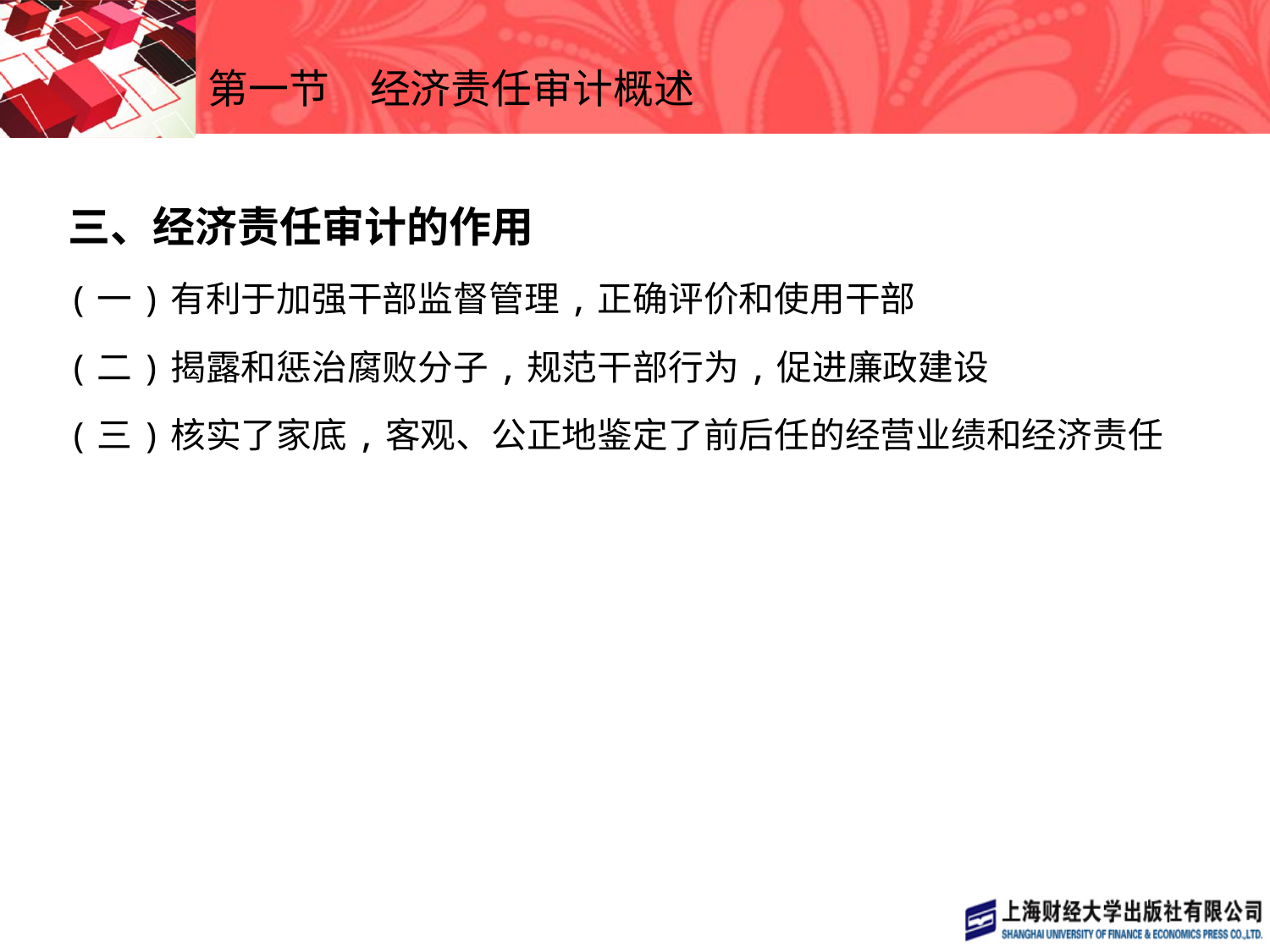

# 第一节　经济责任审计概述
三、经济责任审计的作用
(一)有利于加强干部监督管理,正确评价和使用干部
(二)揭露和惩治腐败分子,规范干部行为,促进廉政建设
(三)核实了家底,客观、公正地鉴定了前后任的经营业绩和经济责任